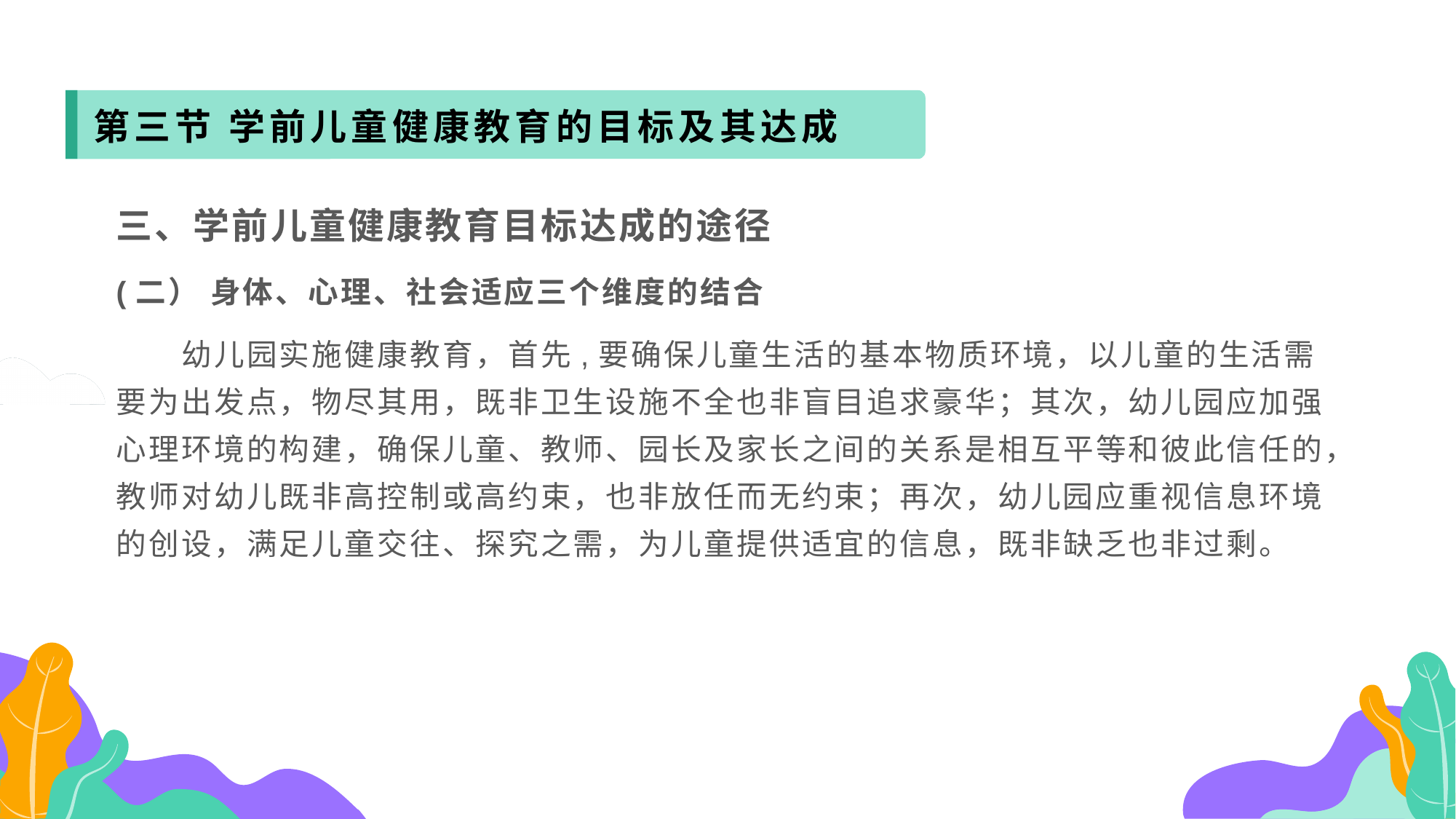

第三节 学前儿童健康教育的目标及其达成
三、学前儿童健康教育目标达成的途径
(二） 身体、心理、社会适应三个维度的结合
　　幼儿园实施健康教育，首先,要确保儿童生活的基本物质环境，以儿童的生活需要为出发点，物尽其用，既非卫生设施不全也非盲目追求豪华；其次，幼儿园应加强心理环境的构建，确保儿童、教师、园长及家长之间的关系是相互平等和彼此信任的，教师对幼儿既非高控制或高约束，也非放任而无约束；再次，幼儿园应重视信息环境的创设，满足儿童交往、探究之需，为儿童提供适宜的信息，既非缺乏也非过剩。